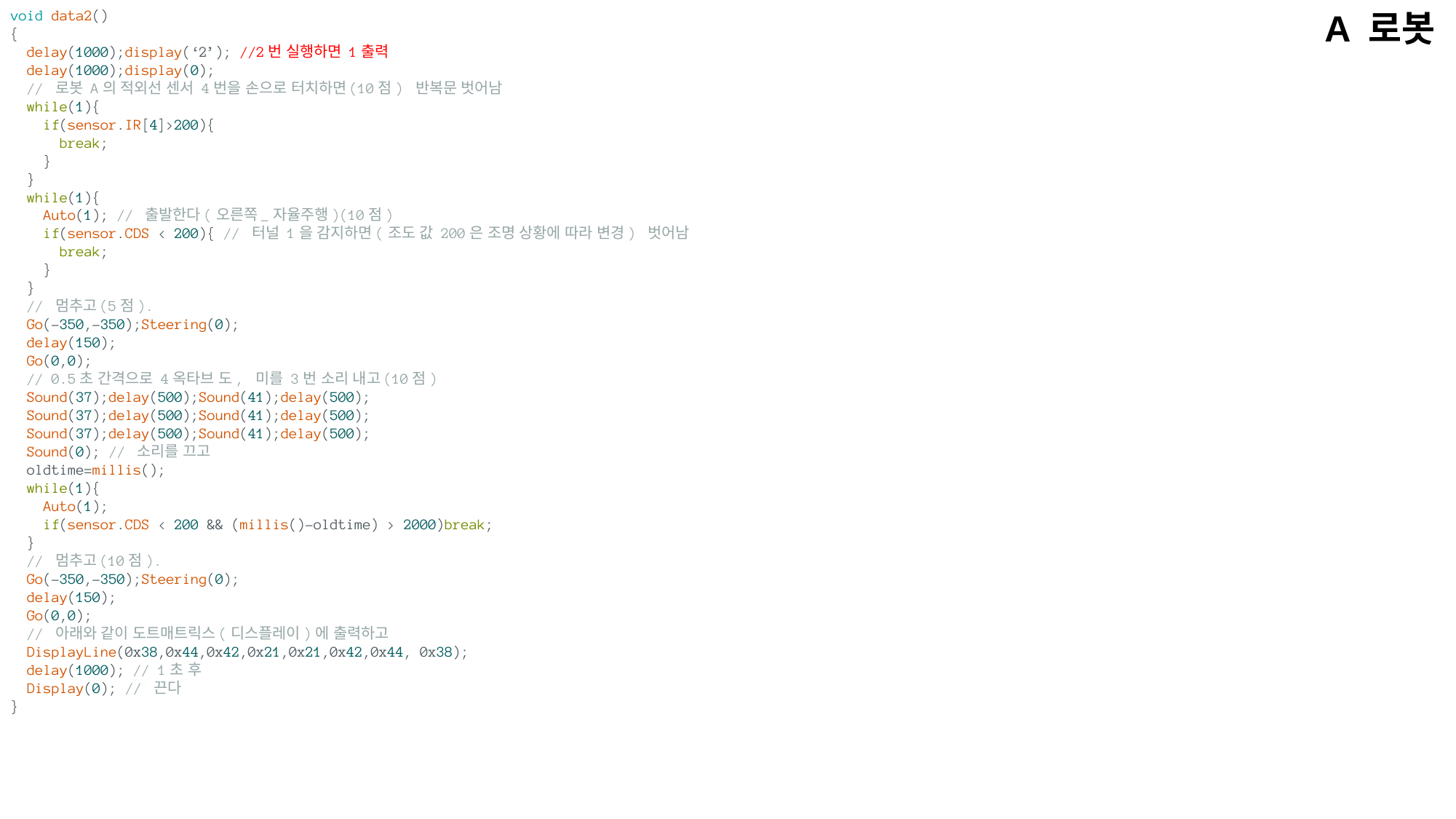

void data2()
{
  delay(1000);display(‘2’); //2번 실행하면 1출력
  delay(1000);display(0);
  // 로봇 A의 적외선 센서 4번을 손으로 터치하면(10점) 반복문 벗어남
  while(1){
    if(sensor.IR[4]>200){
      break;
    }
  }
  while(1){
    Auto(1); // 출발한다(오른쪽_자율주행)(10점)
    if(sensor.CDS < 200){ // 터널 1을 감지하면(조도 값 200은 조명 상황에 따라 변경) 벗어남
      break;
    }
  }
  // 멈추고(5점).
  Go(-350,-350);Steering(0);
  delay(150);
  Go(0,0);
  // 0.5초 간격으로 4옥타브 도, 미를 3번 소리 내고(10점)
  Sound(37);delay(500);Sound(41);delay(500);
  Sound(37);delay(500);Sound(41);delay(500);
  Sound(37);delay(500);Sound(41);delay(500);
  Sound(0); // 소리를 끄고
  oldtime=millis();
  while(1){
    Auto(1);
    if(sensor.CDS < 200 && (millis()-oldtime) > 2000)break;
  }
  // 멈추고(10점).
  Go(-350,-350);Steering(0);
  delay(150);
  Go(0,0);
  // 아래와 같이 도트매트릭스(디스플레이)에 출력하고
  DisplayLine(0x38,0x44,0x42,0x21,0x21,0x42,0x44, 0x38);
  delay(1000); // 1초 후
  Display(0); // 끈다
}
A 로봇